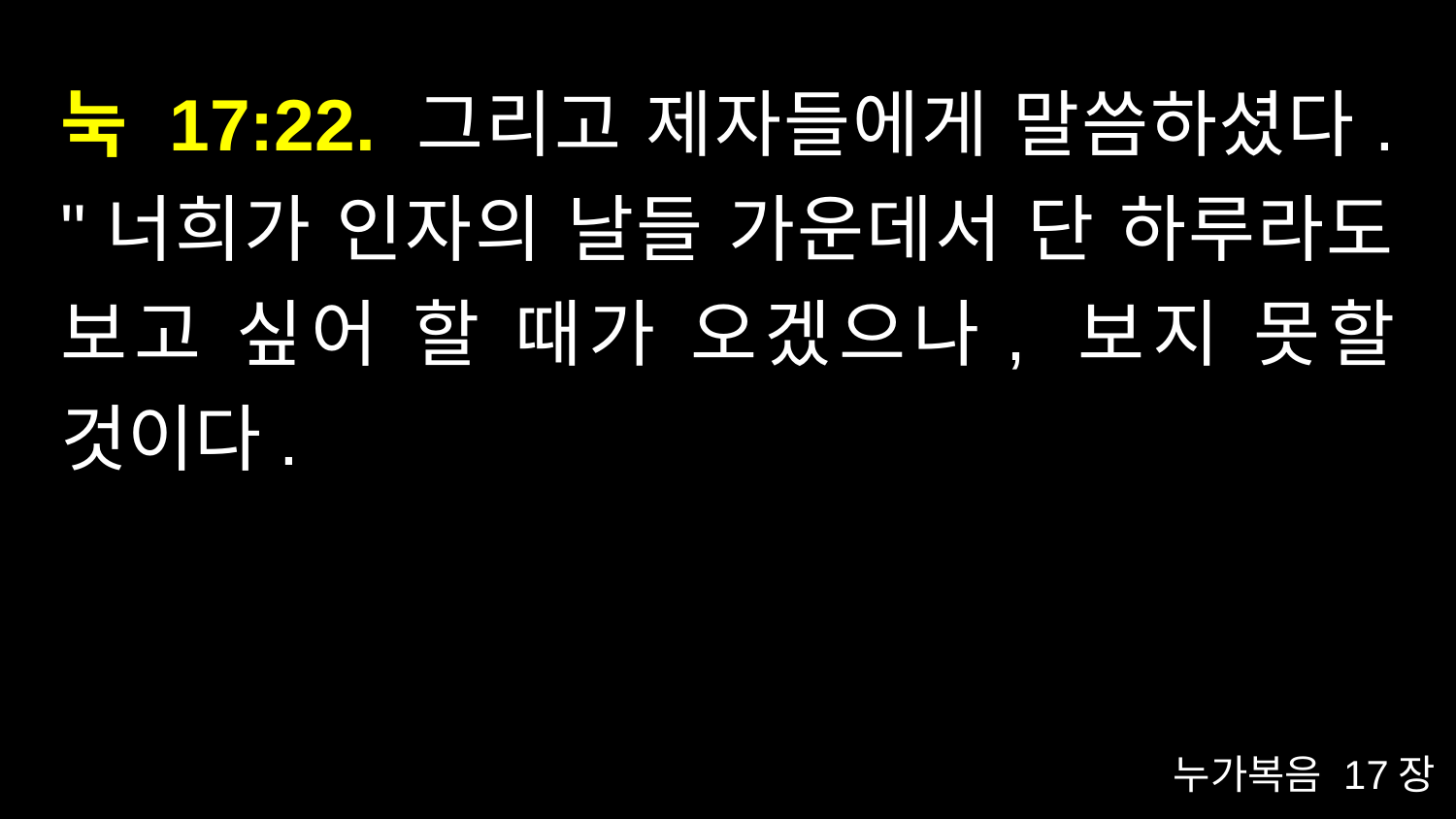

# 눅 17:22. 그리고 제자들에게 말씀하셨다. "너희가 인자의 날들 가운데서 단 하루라도 보고 싶어 할 때가 오겠으나, 보지 못할 것이다.
누가복음 17장